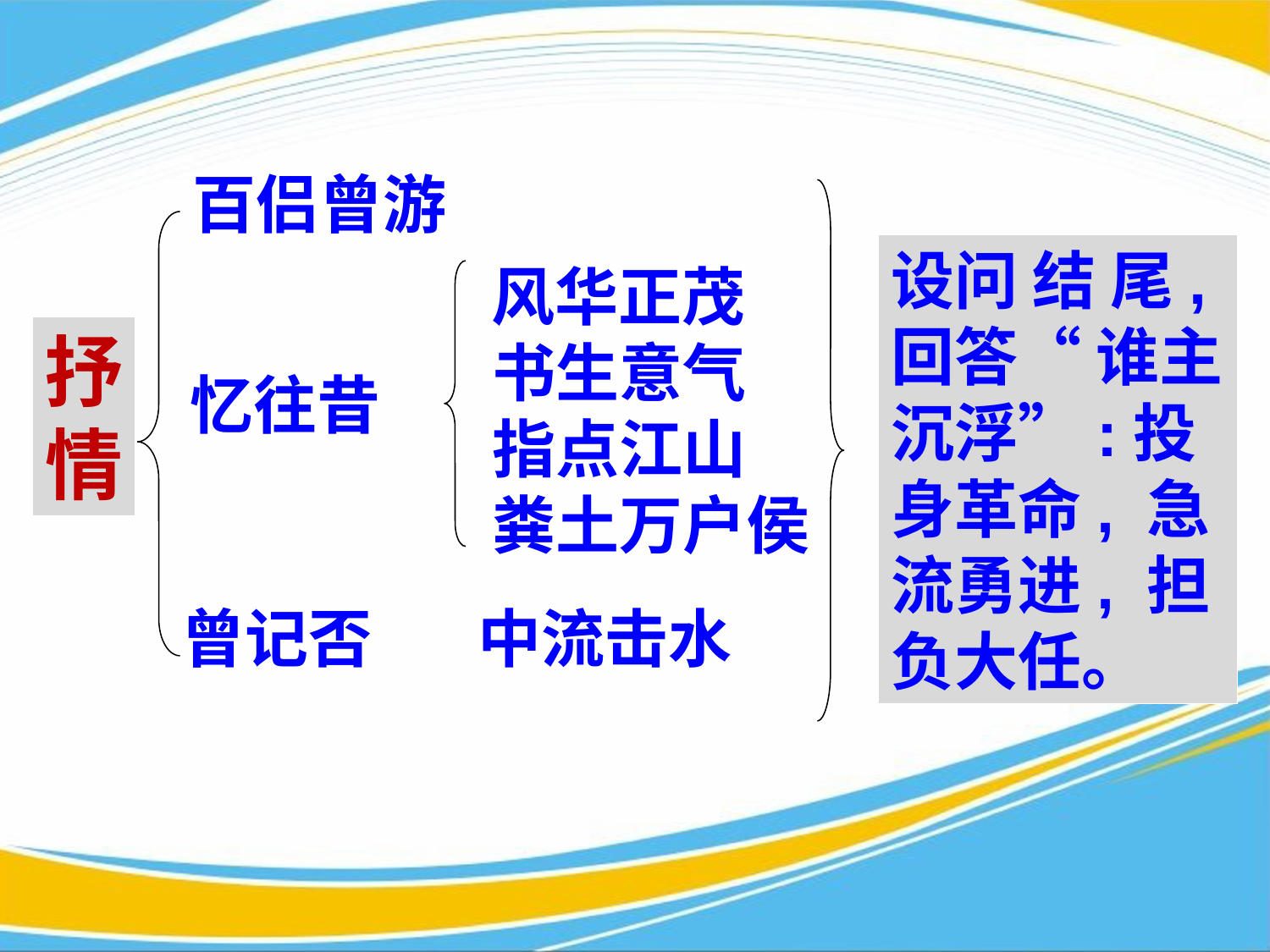

百侣曾游

设问 结 尾,
回答“ 谁主沉浮”:投身革命, 急流勇进, 担负大任。
  风华正茂
 书生意气
 指点江山
 粪土万户侯

抒
情
忆往昔
曾记否
中流击水